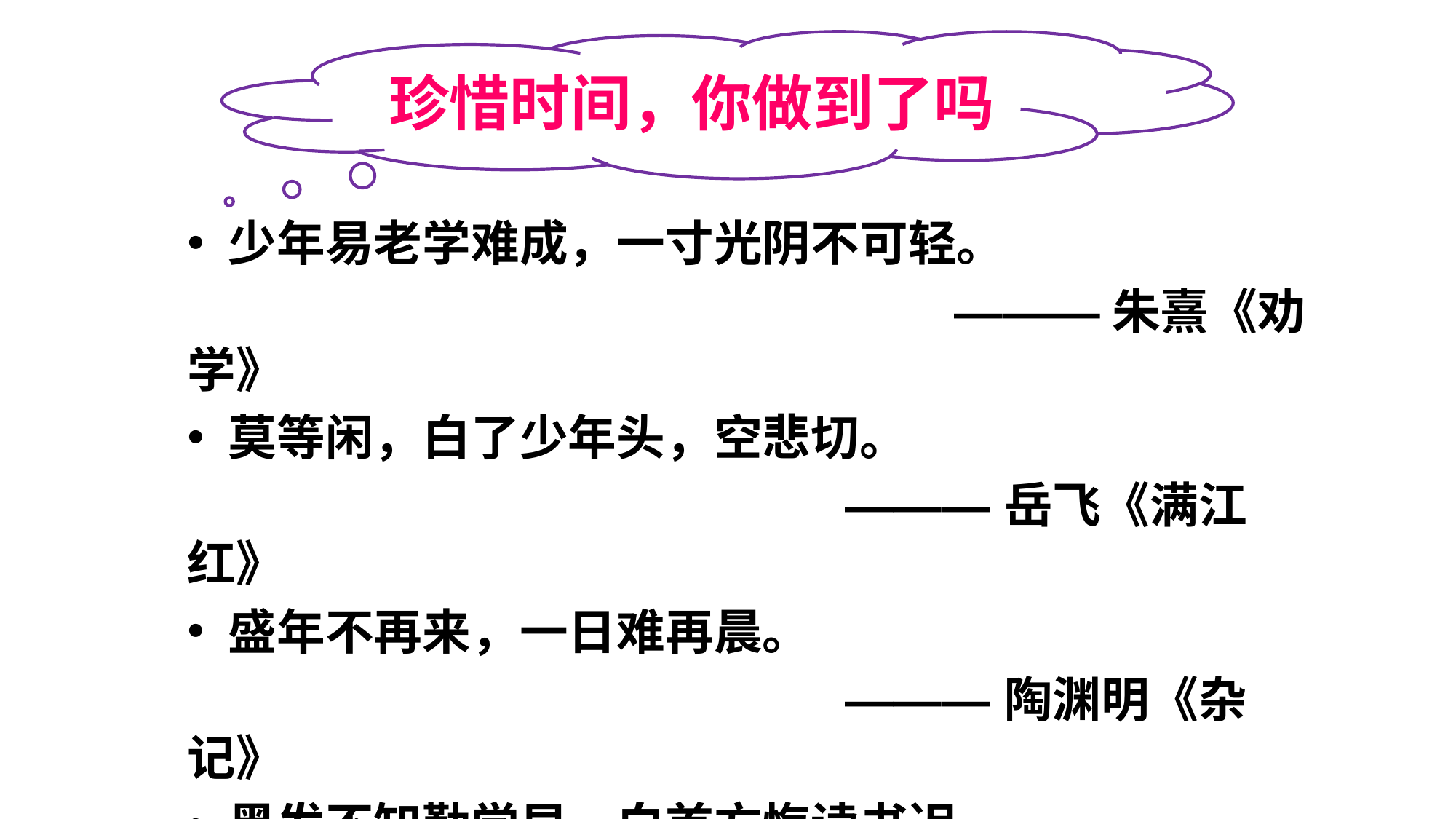

珍惜时间，你做到了吗
少年易老学难成，一寸光阴不可轻。
                                                         ———朱熹《劝学》
莫等闲，白了少年头，空悲切。
                                                 ———岳飞《满江红》
盛年不再来，一日难再晨。
                                                 ———陶渊明《杂记》
黑发不知勤学早，白首方悔读书迟。
                                                  ———颜真卿《劝学》